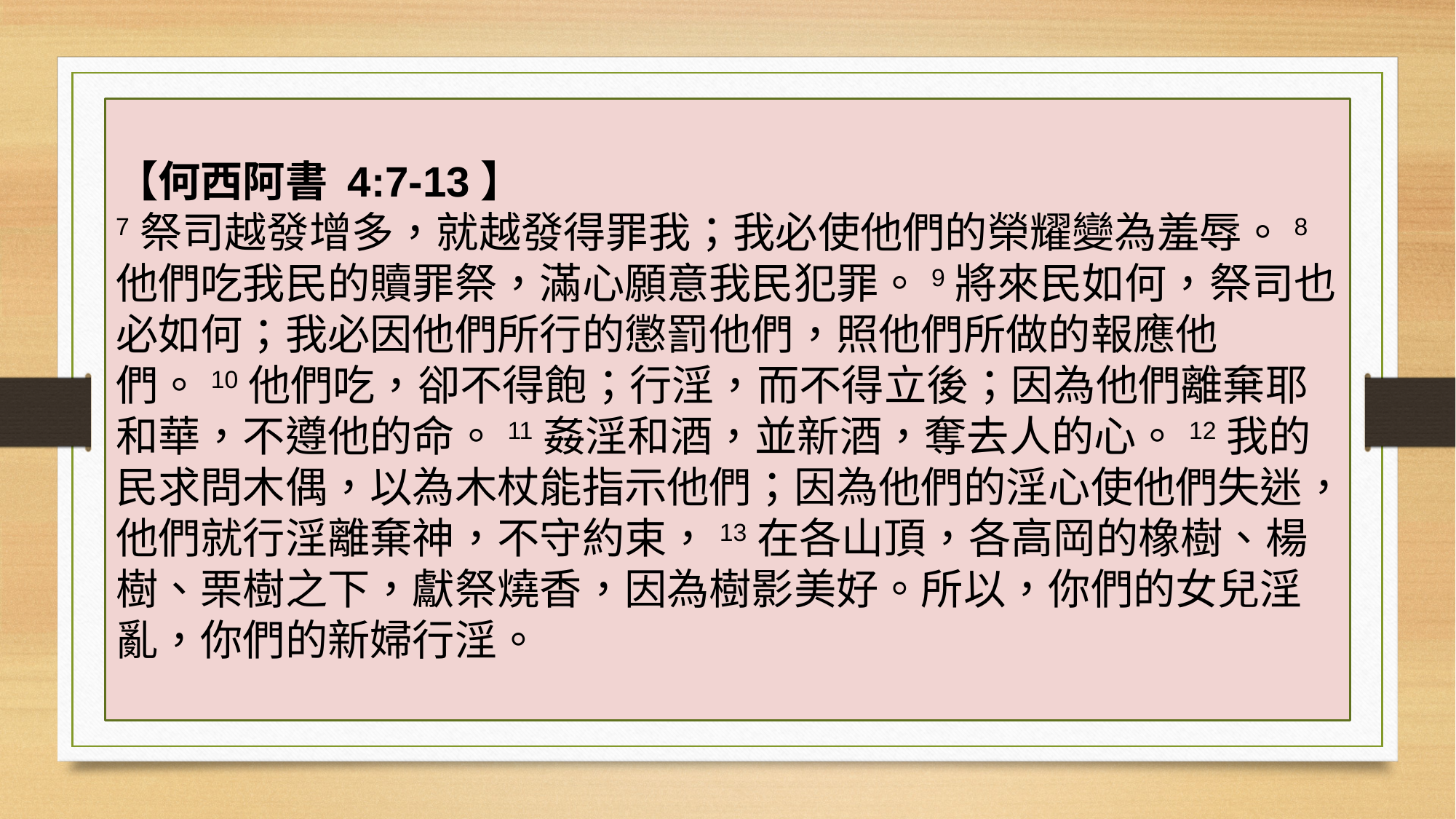

【何西阿書 4:7-13】
7祭司越發增多，就越發得罪我；我必使他們的榮耀變為羞辱。8他們吃我民的贖罪祭，滿心願意我民犯罪。9將來民如何，祭司也必如何；我必因他們所行的懲罰他們，照他們所做的報應他們。10他們吃，卻不得飽；行淫，而不得立後；因為他們離棄耶和華，不遵他的命。11姦淫和酒，並新酒，奪去人的心。12我的民求問木偶，以為木杖能指示他們；因為他們的淫心使他們失迷，他們就行淫離棄神，不守約束，13在各山頂，各高岡的橡樹、楊樹、栗樹之下，獻祭燒香，因為樹影美好。所以，你們的女兒淫亂，你們的新婦行淫。
#